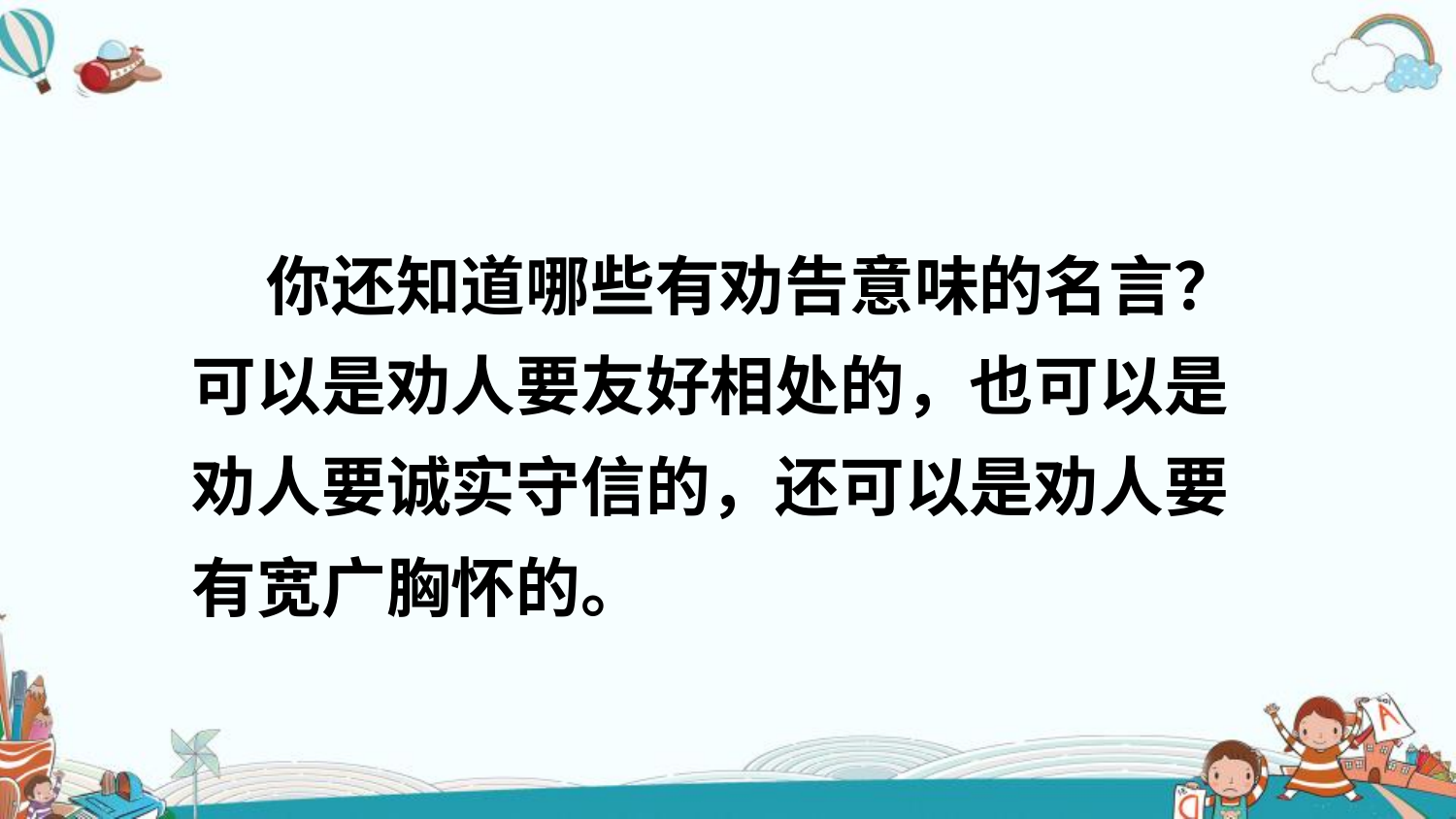

你还知道哪些有劝告意味的名言？可以是劝人要友好相处的，也可以是劝人要诚实守信的，还可以是劝人要有宽广胸怀的。